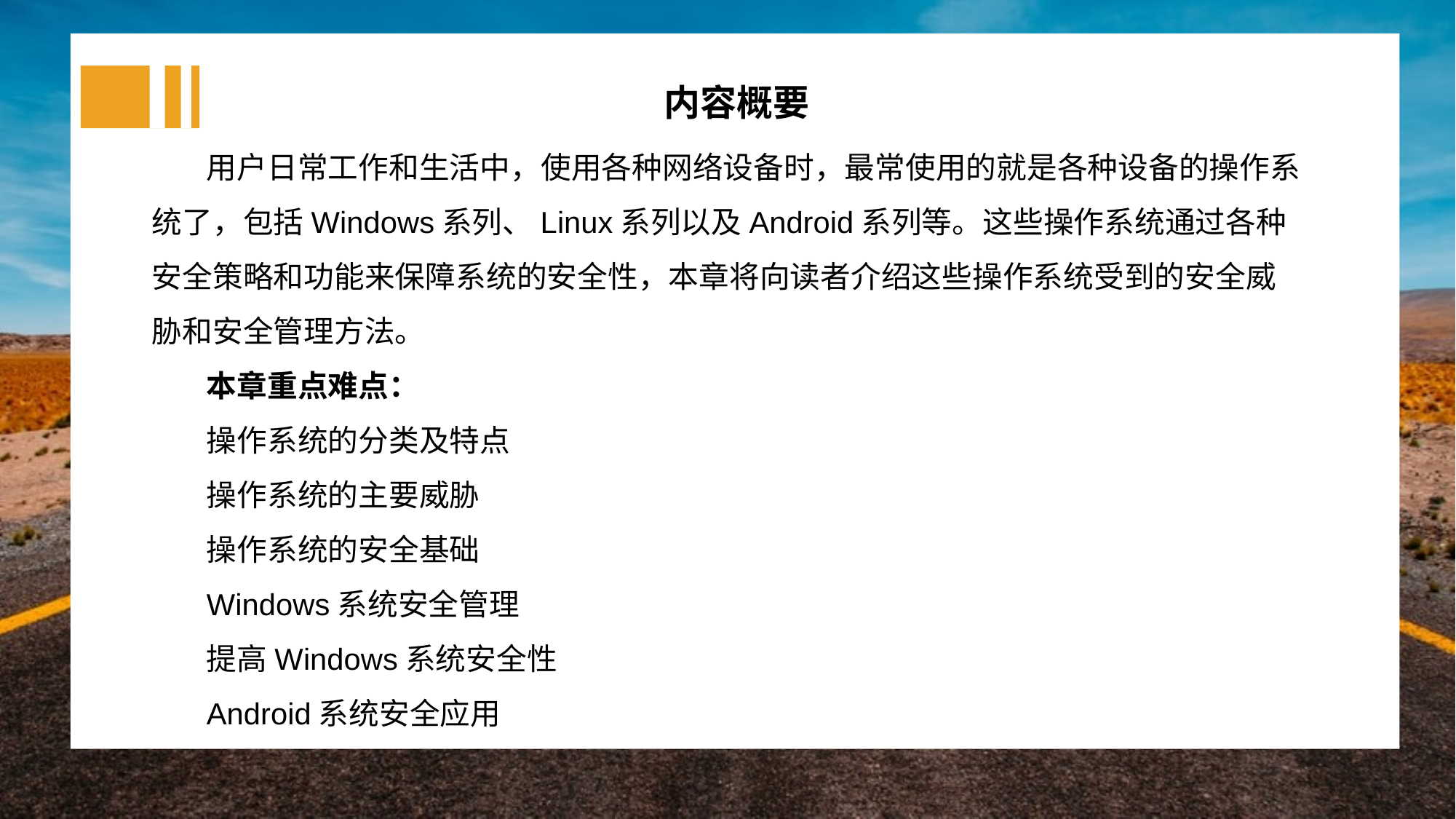

内容概要
用户日常工作和生活中，使用各种网络设备时，最常使用的就是各种设备的操作系统了，包括Windows系列、Linux系列以及Android系列等。这些操作系统通过各种安全策略和功能来保障系统的安全性，本章将向读者介绍这些操作系统受到的安全威胁和安全管理方法。
本章重点难点：
操作系统的分类及特点
操作系统的主要威胁
操作系统的安全基础
Windows系统安全管理
提高Windows系统安全性
Android系统安全应用